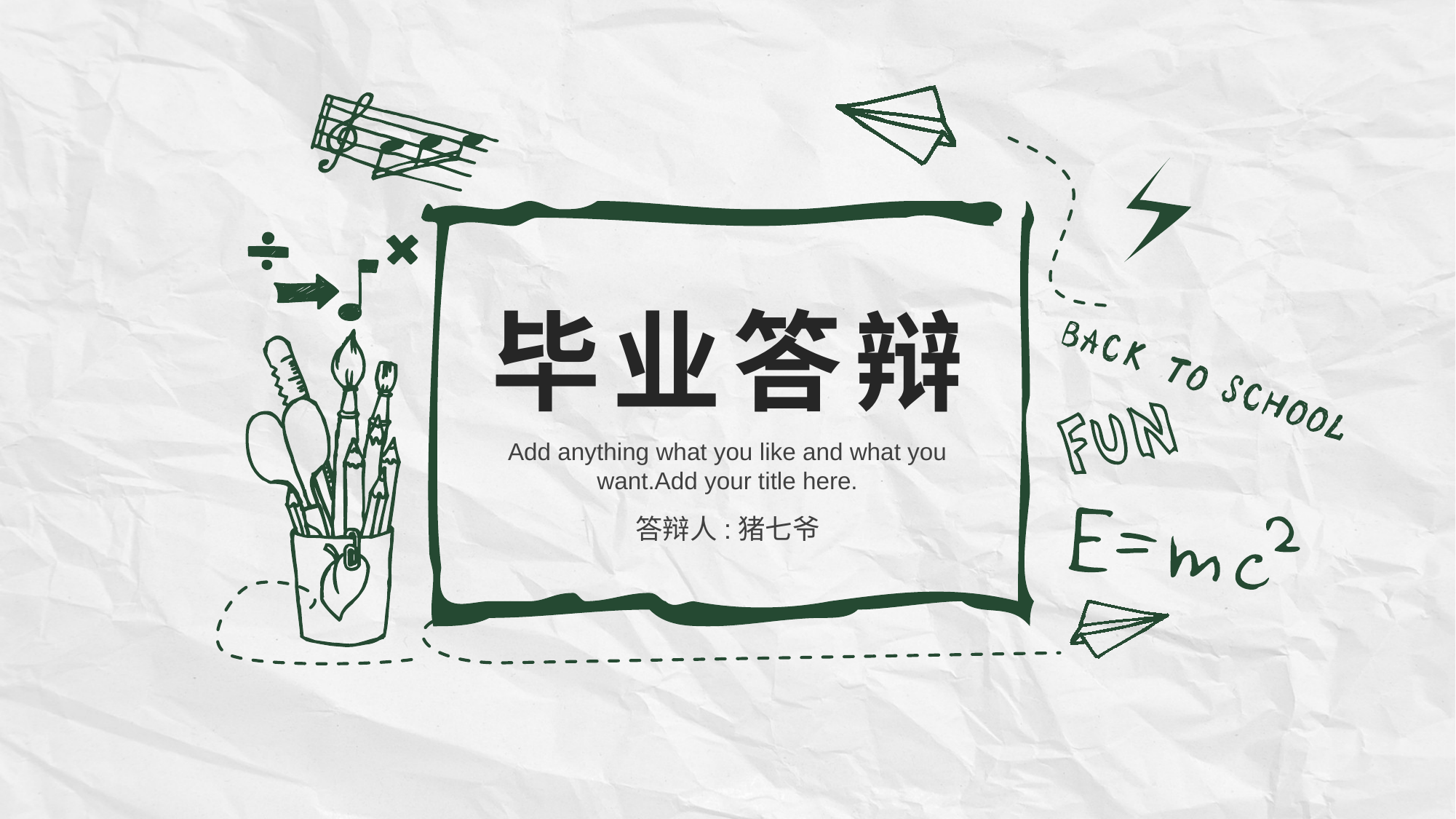

毕业答辩
Add anything what you like and what you want.Add your title here.
答辩人:猪七爷